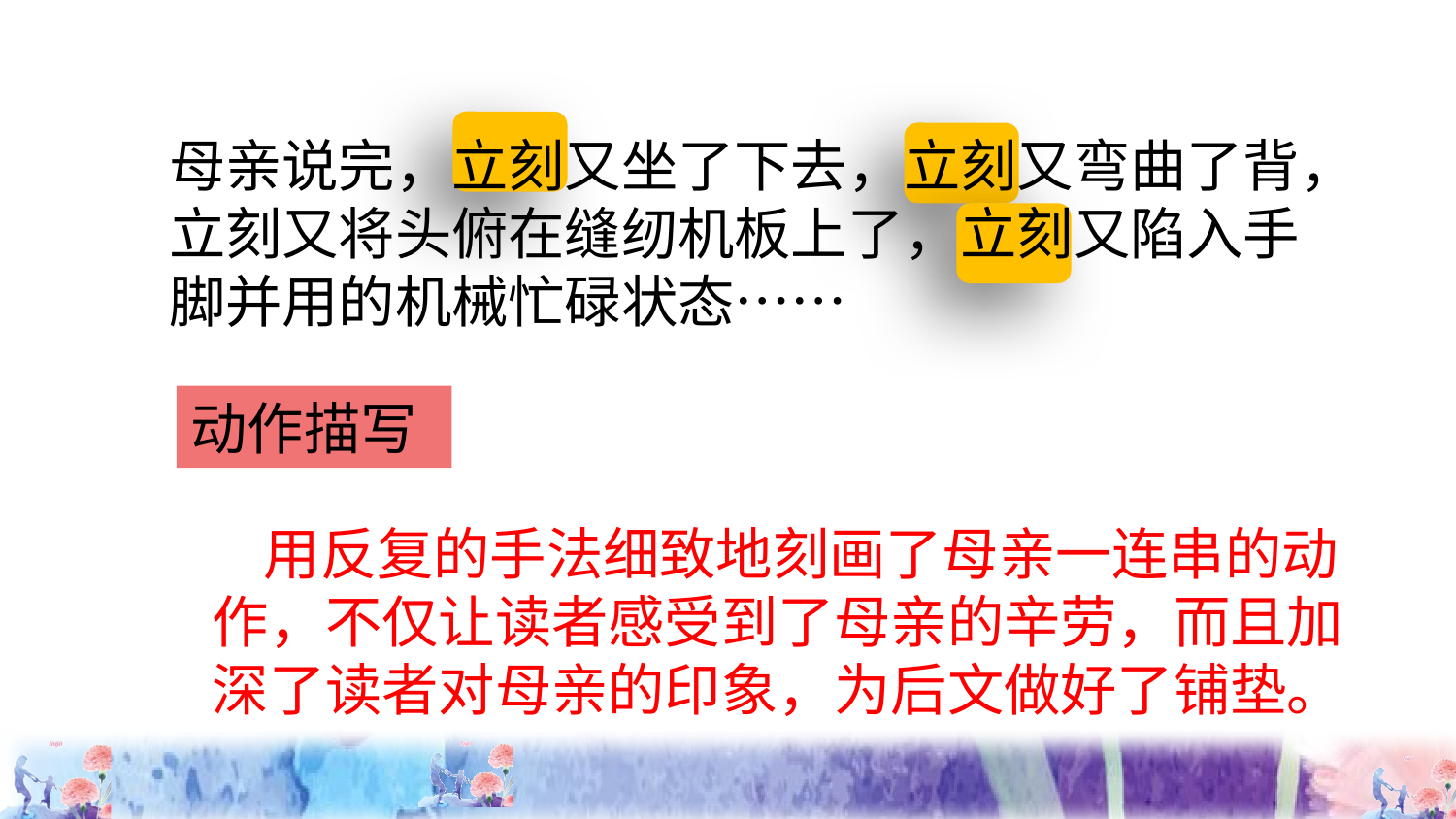

母亲说完，立刻又坐了下去，立刻又弯曲了背，立刻又将头俯在缝纫机板上了，立刻又陷入手脚并用的机械忙碌状态……

动作描写
   用反复的手法细致地刻画了母亲一连串的动作，不仅让读者感受到了母亲的辛劳，而且加深了读者对母亲的印象，为后文做好了铺垫。